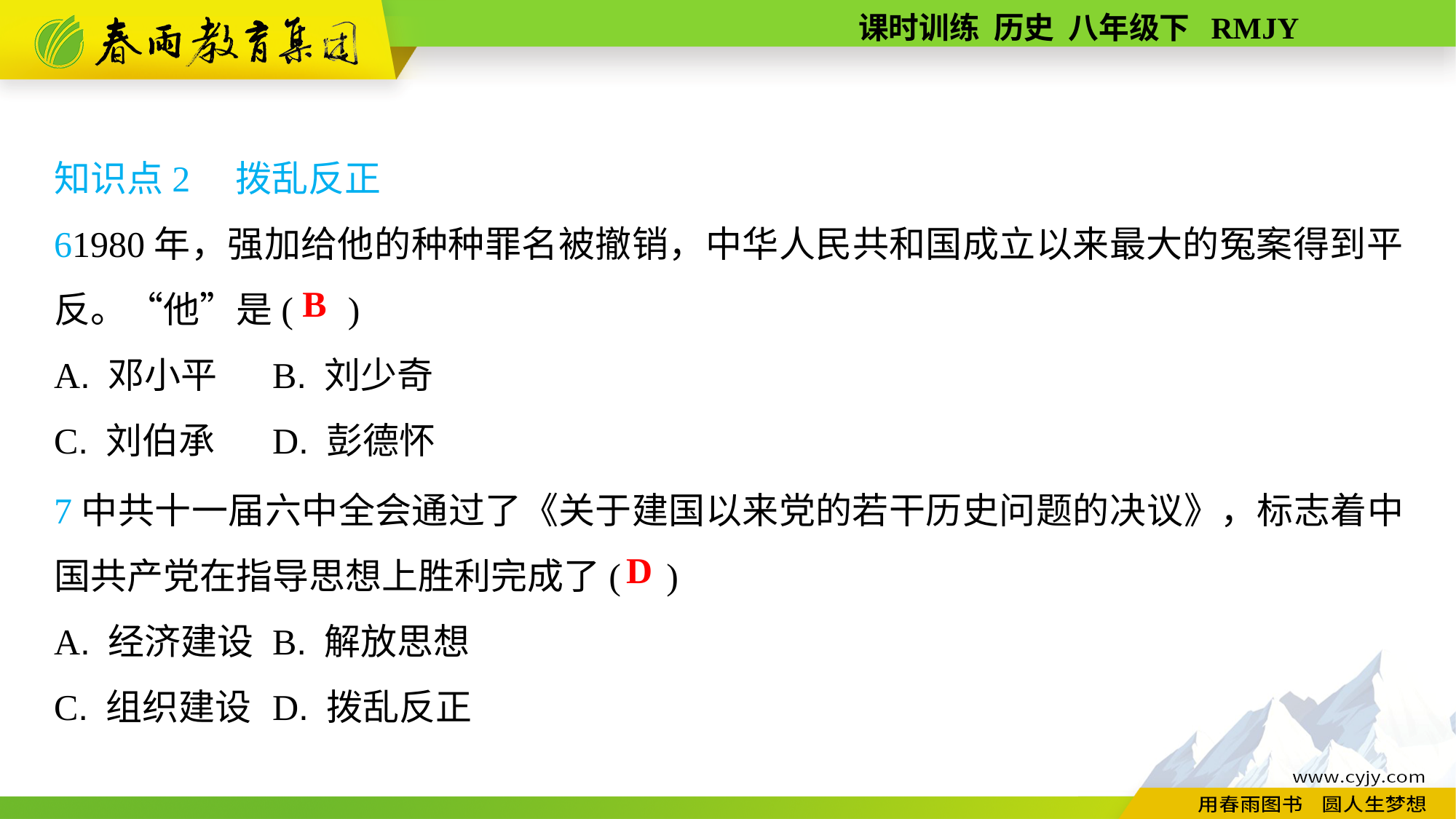

知识点2　拨乱反正
61980年，强加给他的种种罪名被撤销，中华人民共和国成立以来最大的冤案得到平反。“他”是(      )
A. 邓小平	B. 刘少奇
C. 刘伯承	D. 彭德怀
B
7中共十一届六中全会通过了《关于建国以来党的若干历史问题的决议》，标志着中国共产党在指导思想上胜利完成了(     )
A. 经济建设	B. 解放思想
C. 组织建设	D. 拨乱反正
D